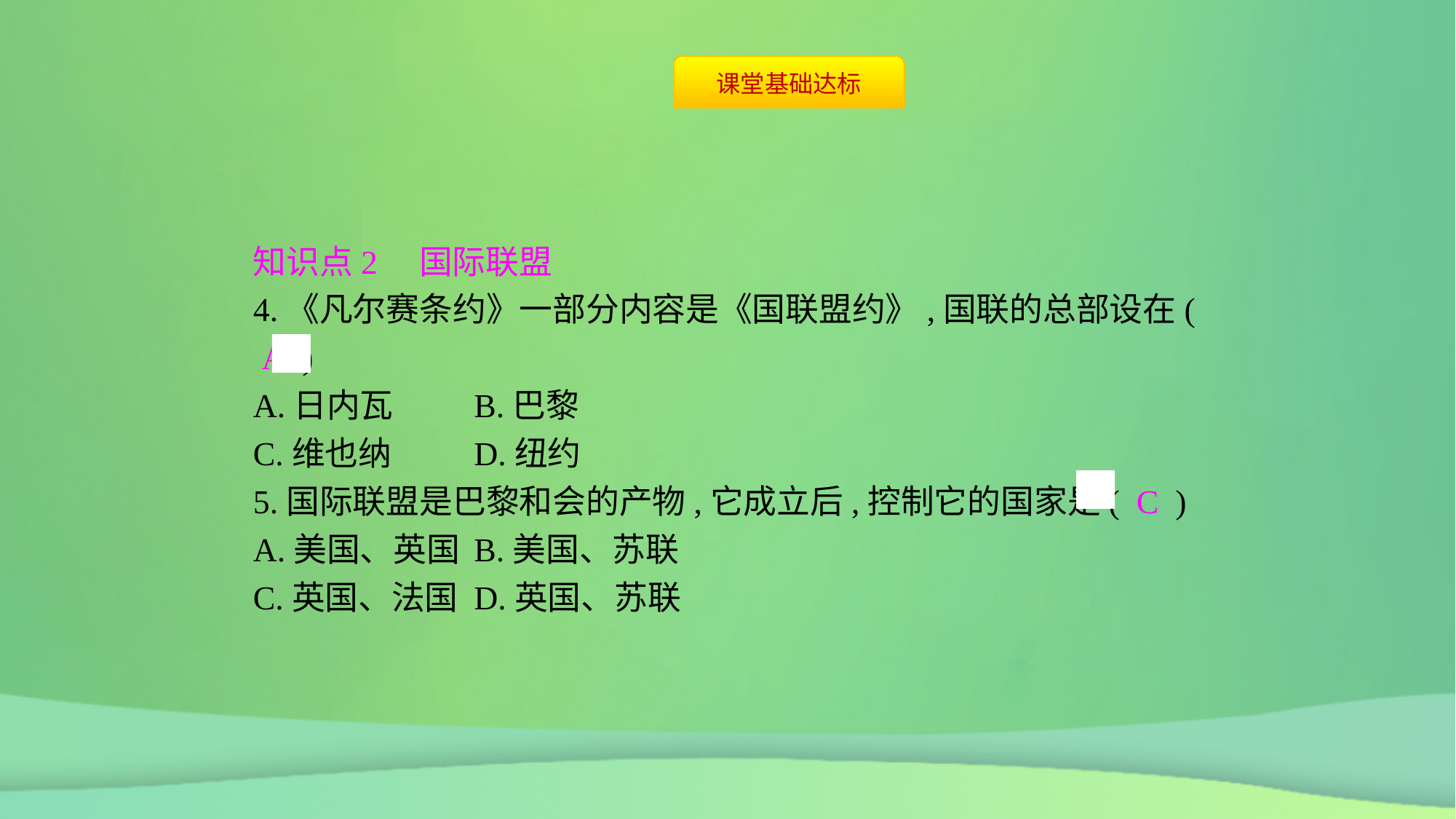

知识点2　国际联盟
4.《凡尔赛条约》一部分内容是《国联盟约》,国联的总部设在(  A  )
A.日内瓦	B.巴黎
C.维也纳	D.纽约
5.国际联盟是巴黎和会的产物,它成立后,控制它的国家是(  C  )
A.美国、英国	B.美国、苏联
C.英国、法国	D.英国、苏联